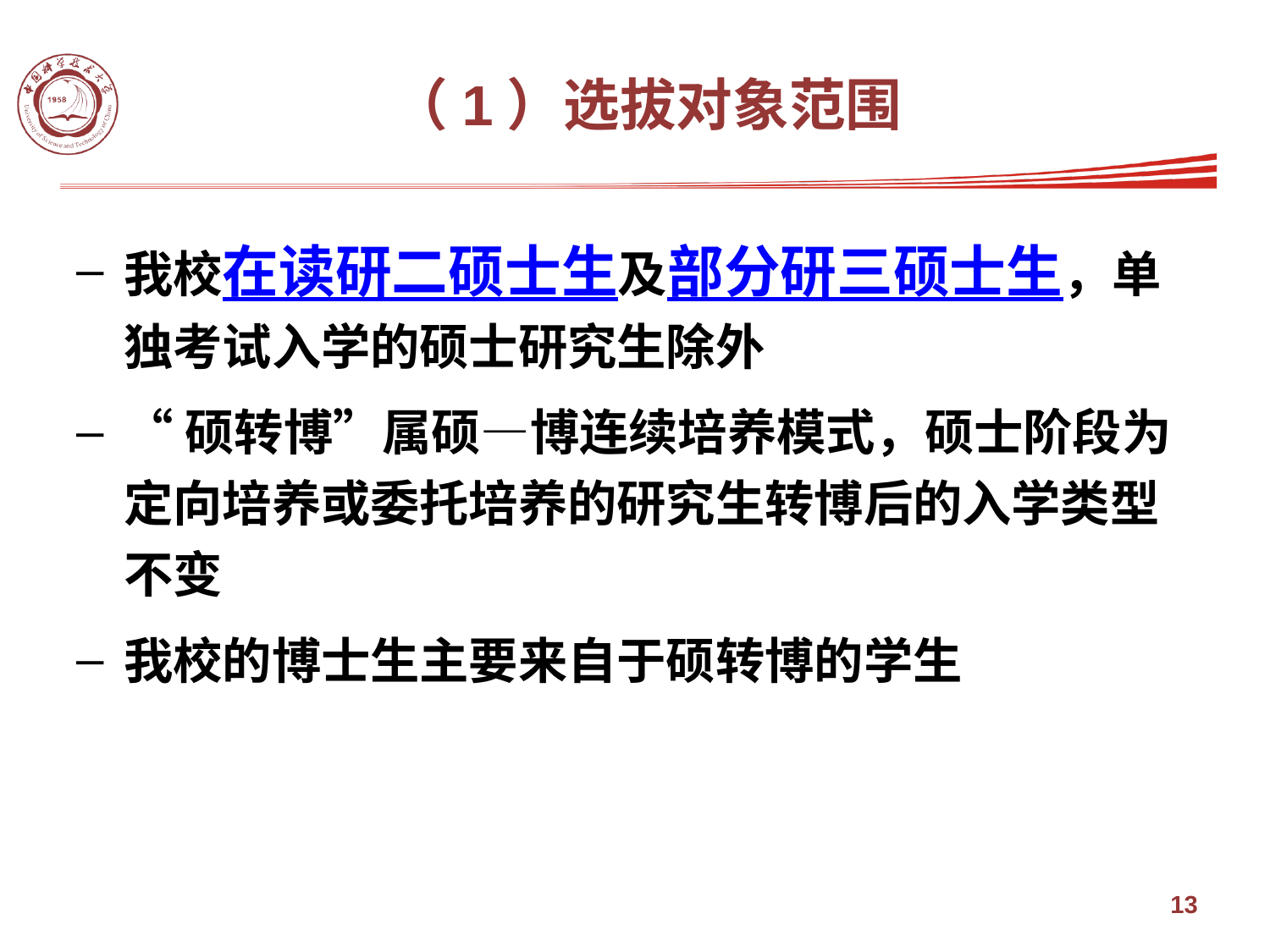

# （1）选拔对象范围
我校在读研二硕士生及部分研三硕士生，单独考试入学的硕士研究生除外
“硕转博”属硕—博连续培养模式，硕士阶段为定向培养或委托培养的研究生转博后的入学类型不变
我校的博士生主要来自于硕转博的学生